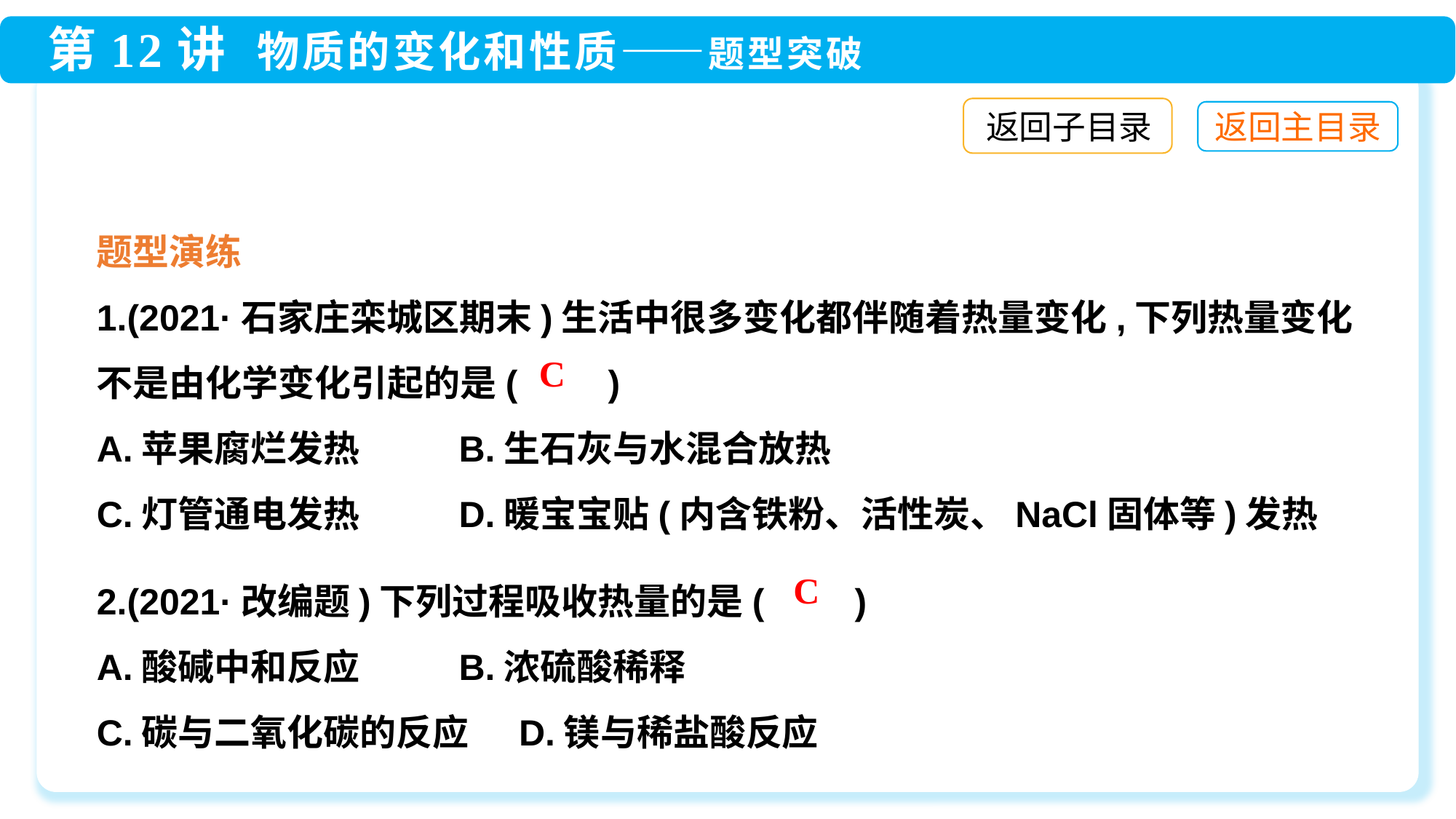

返回子目录
题型演练
1.(2021·石家庄栾城区期末)生活中很多变化都伴随着热量变化,下列热量变化不是由化学变化引起的是(　　)
A.苹果腐烂发热           B.生石灰与水混合放热
C.灯管通电发热           D.暖宝宝贴(内含铁粉、活性炭、NaCl固体等)发热
C
2.(2021·改编题)下列过程吸收热量的是(　　)
A.酸碱中和反应           B.浓硫酸稀释
C.碳与二氧化碳的反应     D.镁与稀盐酸反应
C